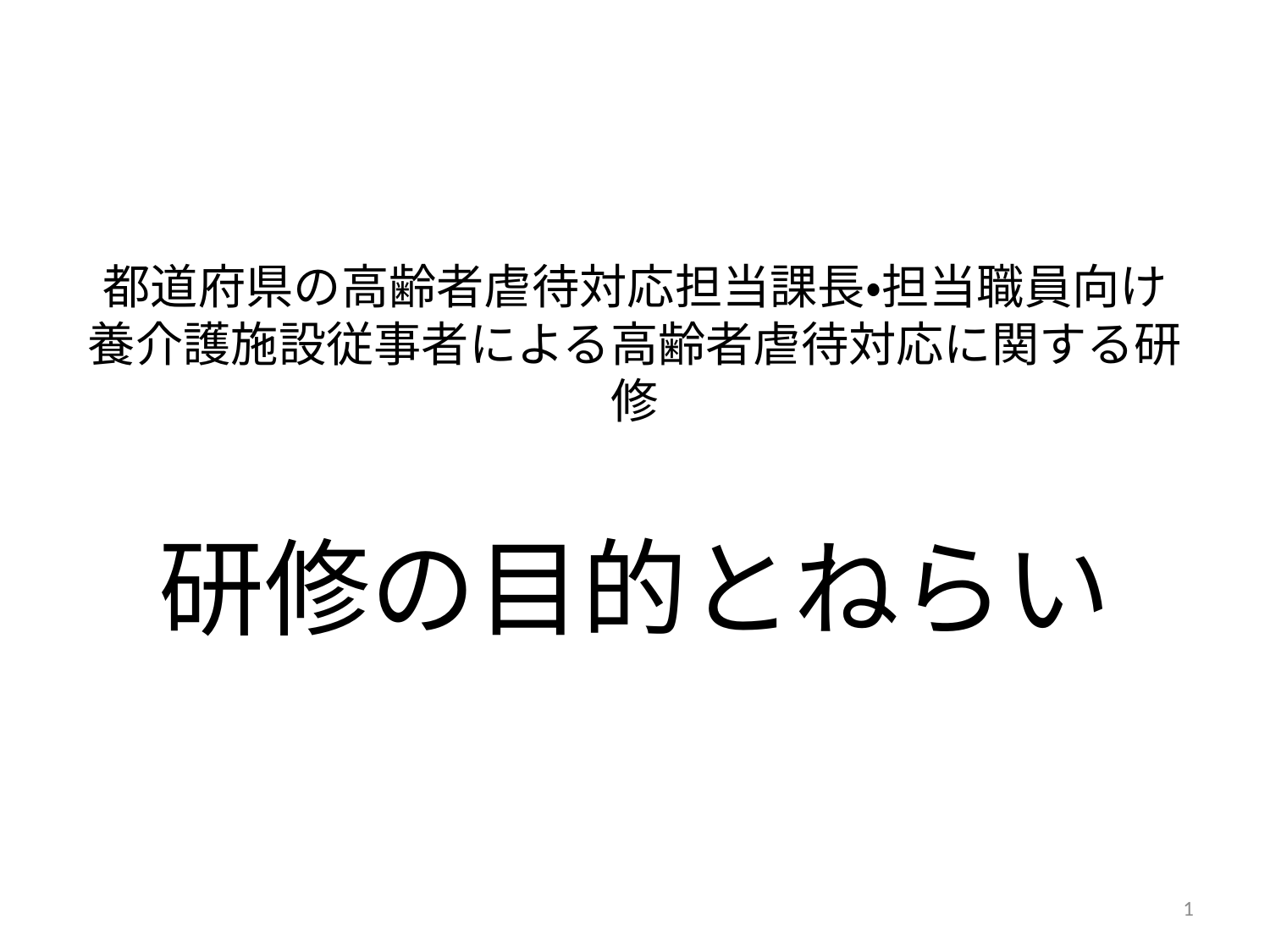

# 都道府県の高齢者虐待対応担当課長・担当職員向け 養介護施設従事者による高齢者虐待対応に関する研修 研修の目的とねらい
1